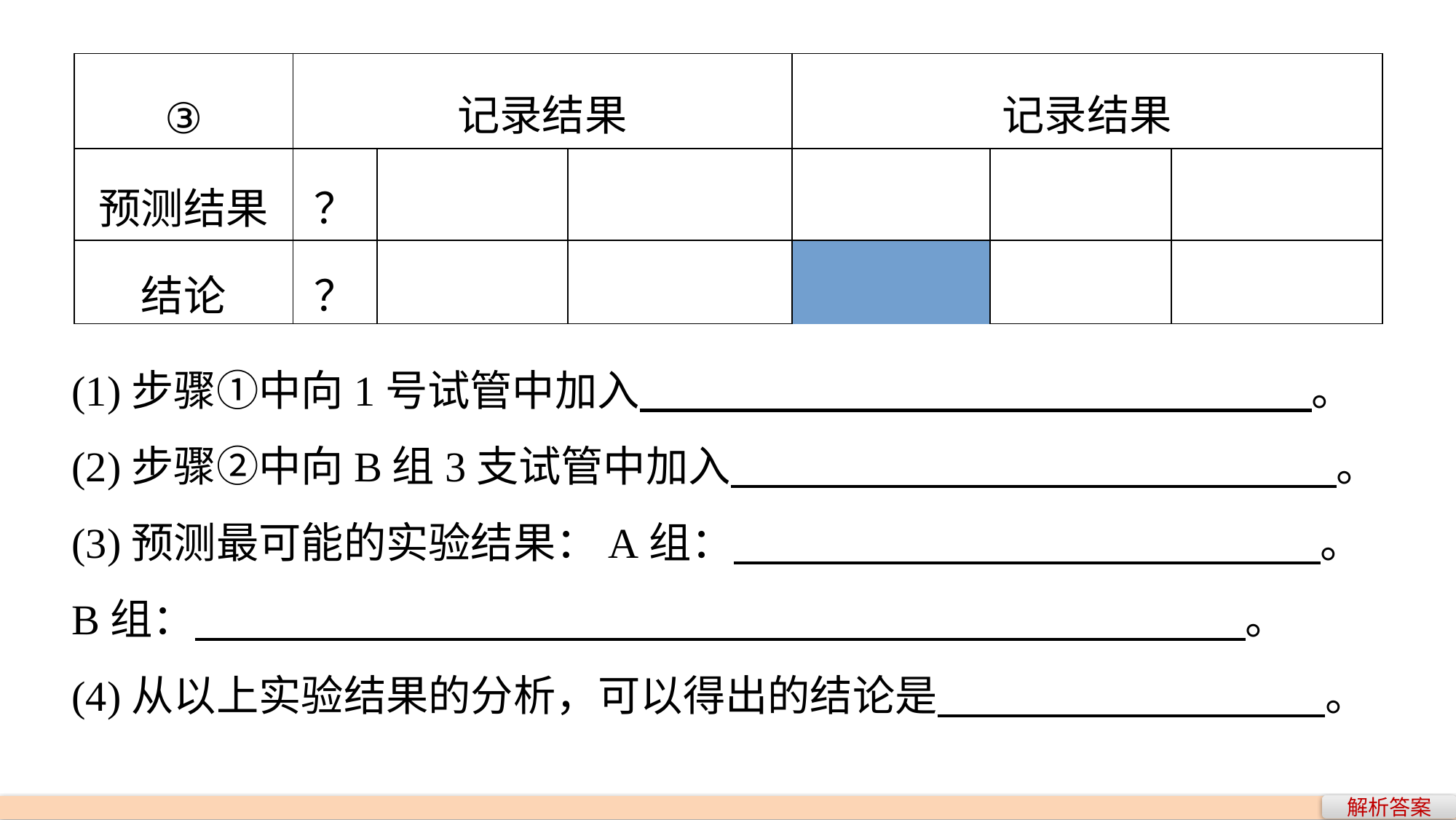

| ③ | 记录结果 |  |  |  | 记录结果 |  |  |
| --- | --- | --- | --- | --- | --- | --- | --- |
| 预测结果 | ？ |  |  |  |  |  |  |
| 结论 | ？ |  |  |  |  |  |  |
(1)步骤①中向1号试管中加入                                                                       。
(2)步骤②中向B组3支试管中加入                                                                。
(3)预测最可能的实验结果：A组：                                                              。
B组：                                                                                                               。
(4)从以上实验结果的分析，可以得出的结论是                                         。
解析答案